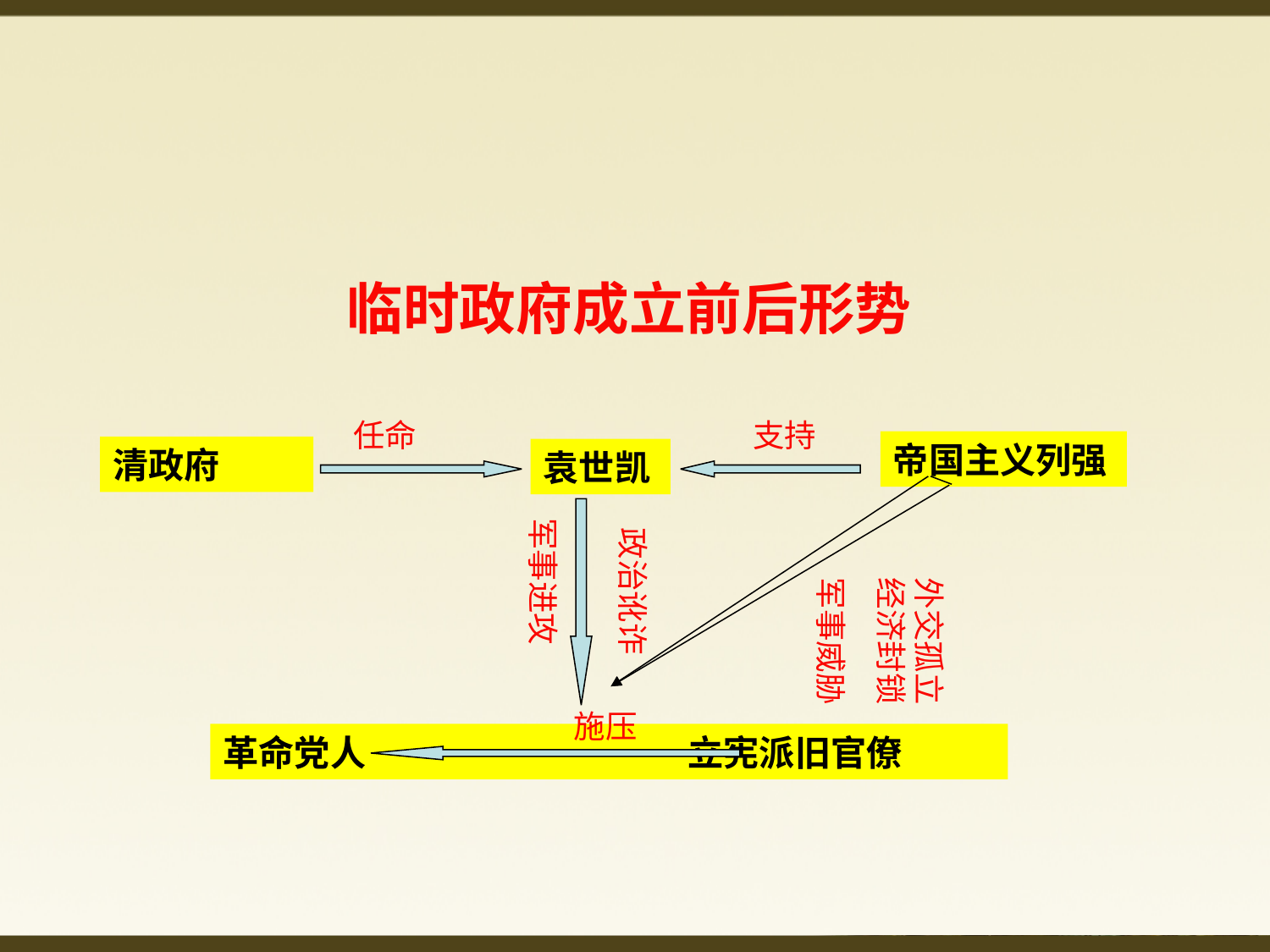

临时政府成立前后形势
任命
支持
帝国主义列强
清政府
袁世凯

军事进攻
政治讹诈
军事威胁
外交孤立
经济封锁
施压
革命党人                                        立宪派旧官僚